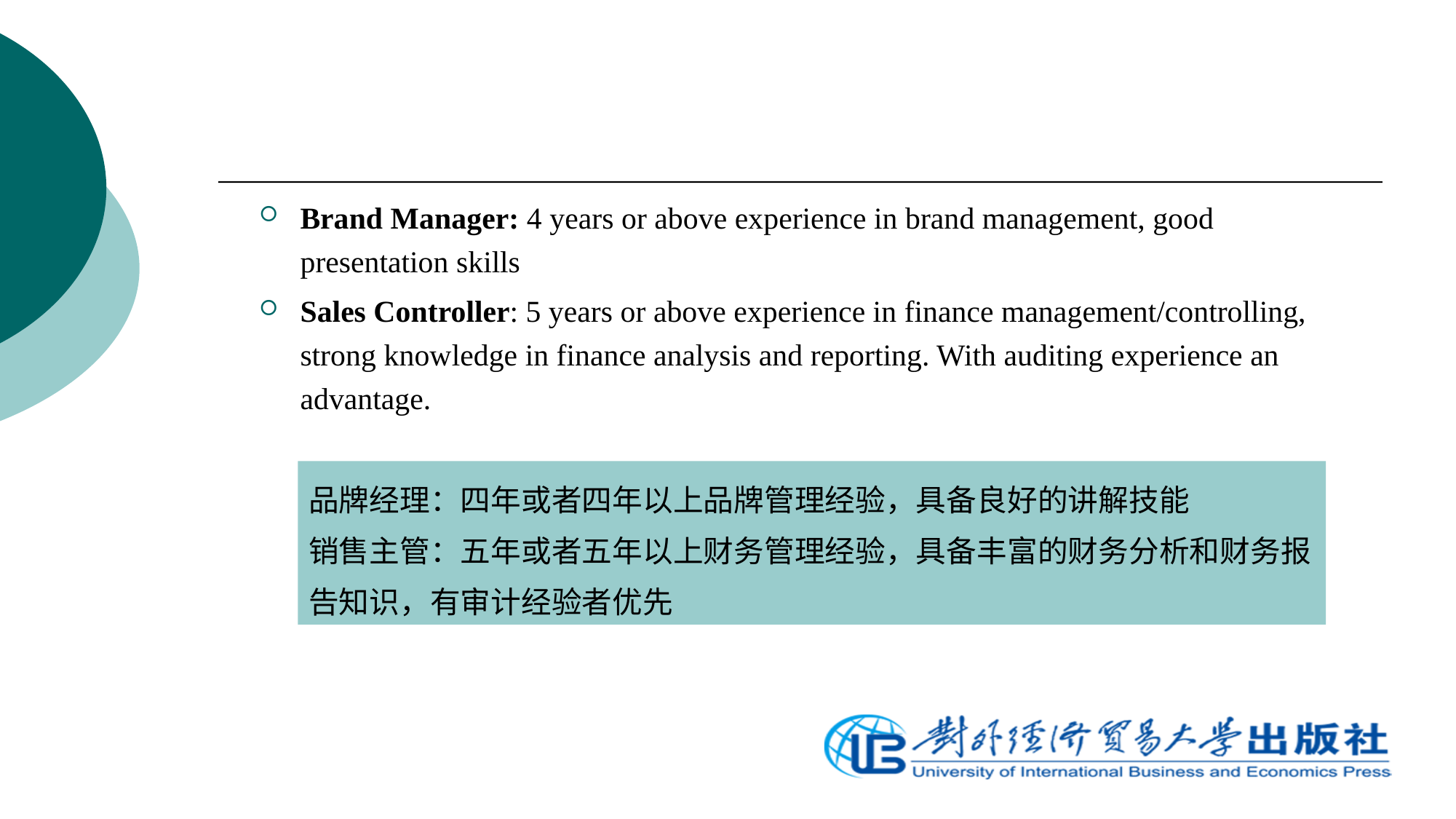

Brand Manager: 4 years or above experience in brand management, good presentation skills
Sales Controller: 5 years or above experience in finance management/controlling, strong knowledge in finance analysis and reporting. With auditing experience an advantage.
品牌经理：四年或者四年以上品牌管理经验，具备良好的讲解技能
销售主管：五年或者五年以上财务管理经验，具备丰富的财务分析和财务报告知识，有审计经验者优先